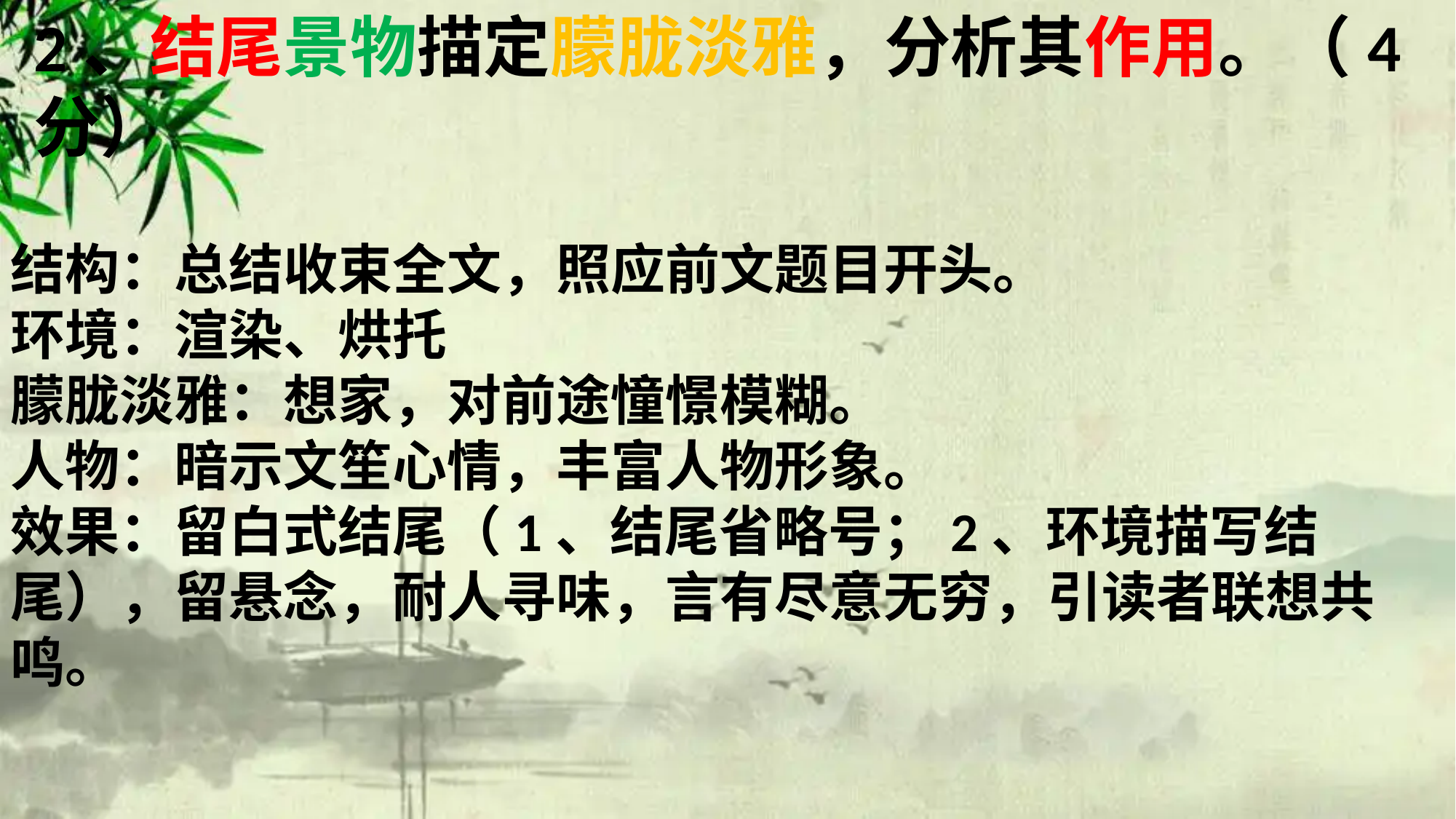

2、结尾景物描定朦胧淡雅，分析其作用。（4分）
结构：总结收束全文，照应前文题目开头。
环境：渲染、烘托
朦胧淡雅：想家，对前途憧憬模糊。
人物：暗示文笙心情，丰富人物形象。
效果：留白式结尾（1、结尾省略号；2、环境描写结尾），留悬念，耐人寻味，言有尽意无穷，引读者联想共鸣。